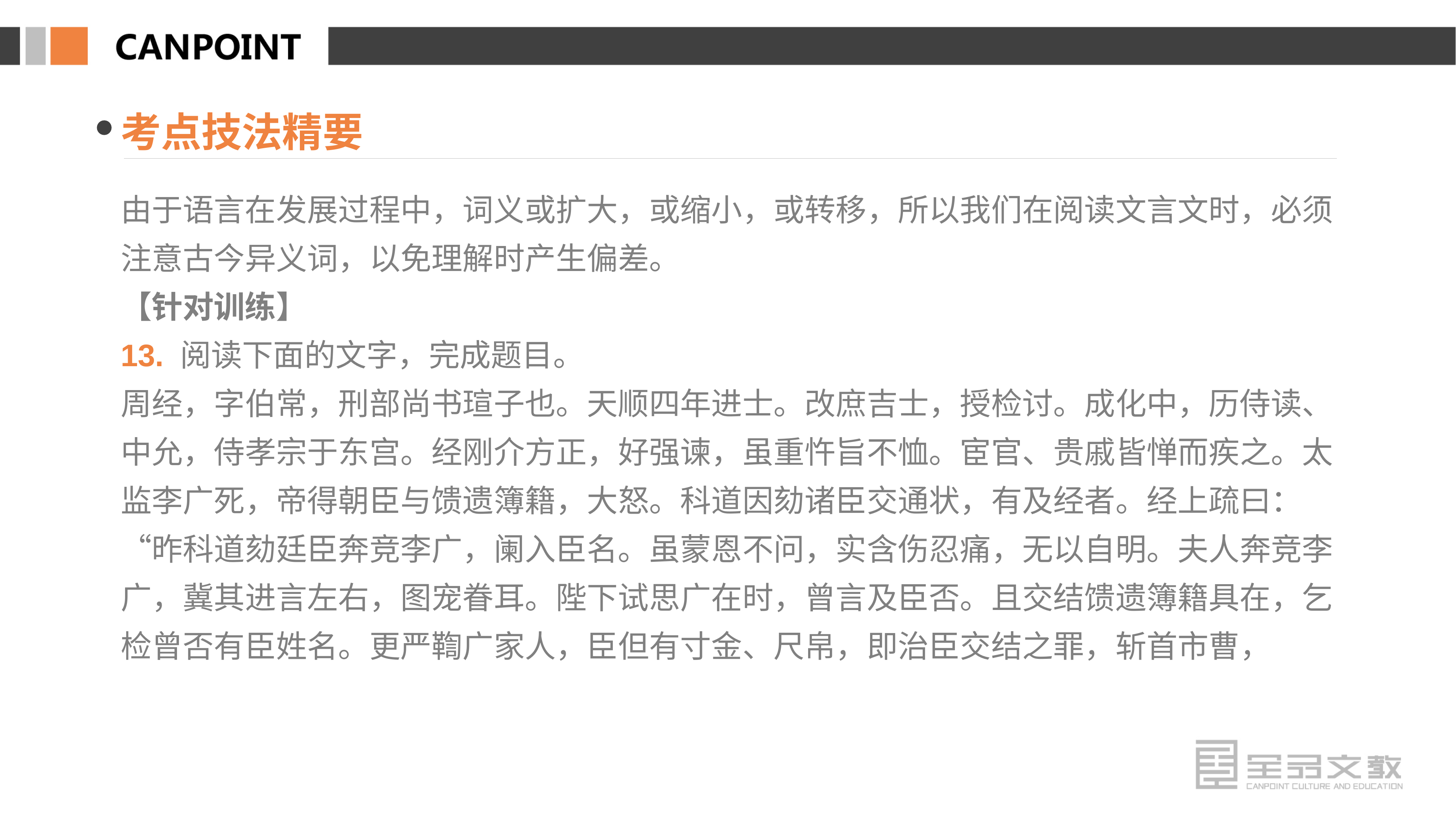

考点技法精要

由于语言在发展过程中，词义或扩大，或缩小，或转移，所以我们在阅读文言文时，必须注意古今异义词，以免理解时产生偏差。
【针对训练】
13. 阅读下面的文字，完成题目。
周经，字伯常，刑部尚书瑄子也。天顺四年进士。改庶吉士，授检讨。成化中，历侍读、中允，侍孝宗于东宫。经刚介方正，好强谏，虽重忤旨不恤。宦官、贵戚皆惮而疾之。太监李广死，帝得朝臣与馈遗簿籍，大怒。科道因劾诸臣交通状，有及经者。经上疏曰：“昨科道劾廷臣奔竞李广，阑入臣名。虽蒙恩不问，实含伤忍痛，无以自明。夫人奔竞李广，冀其进言左右，图宠眷耳。陛下试思广在时，曾言及臣否。且交结馈遗簿籍具在，乞检曾否有臣姓名。更严鞫广家人，臣但有寸金、尺帛，即治臣交结之罪，斩首市曹，